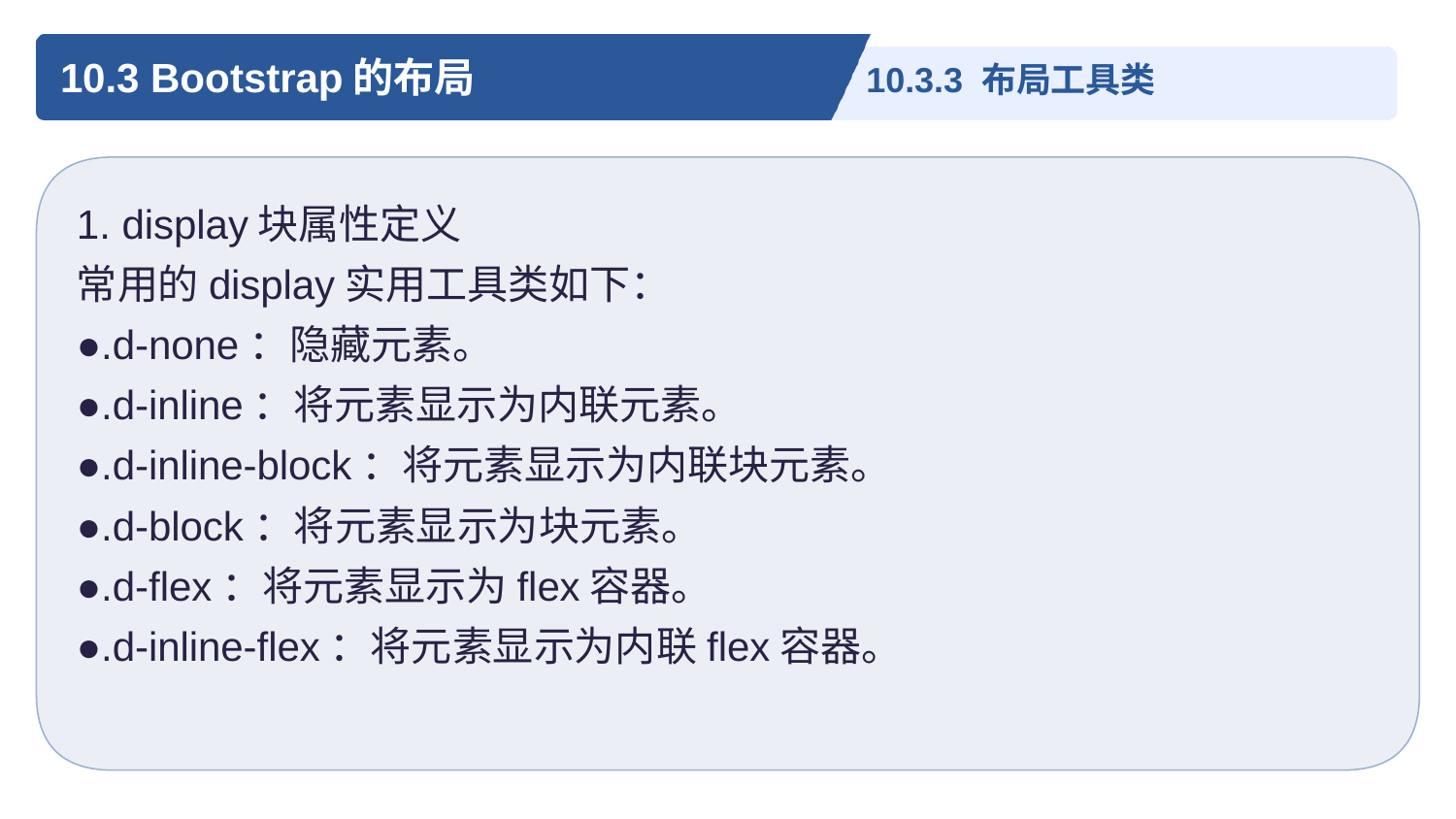

10.3 Bootstrap的布局
10.3.3 布局工具类

1. display块属性定义
常用的display实用工具类如下：
●.d-none：隐藏元素。
●.d-inline：将元素显示为内联元素。
●.d-inline-block：将元素显示为内联块元素。
●.d-block：将元素显示为块元素。
●.d-flex：将元素显示为flex容器。
●.d-inline-flex：将元素显示为内联flex容器。